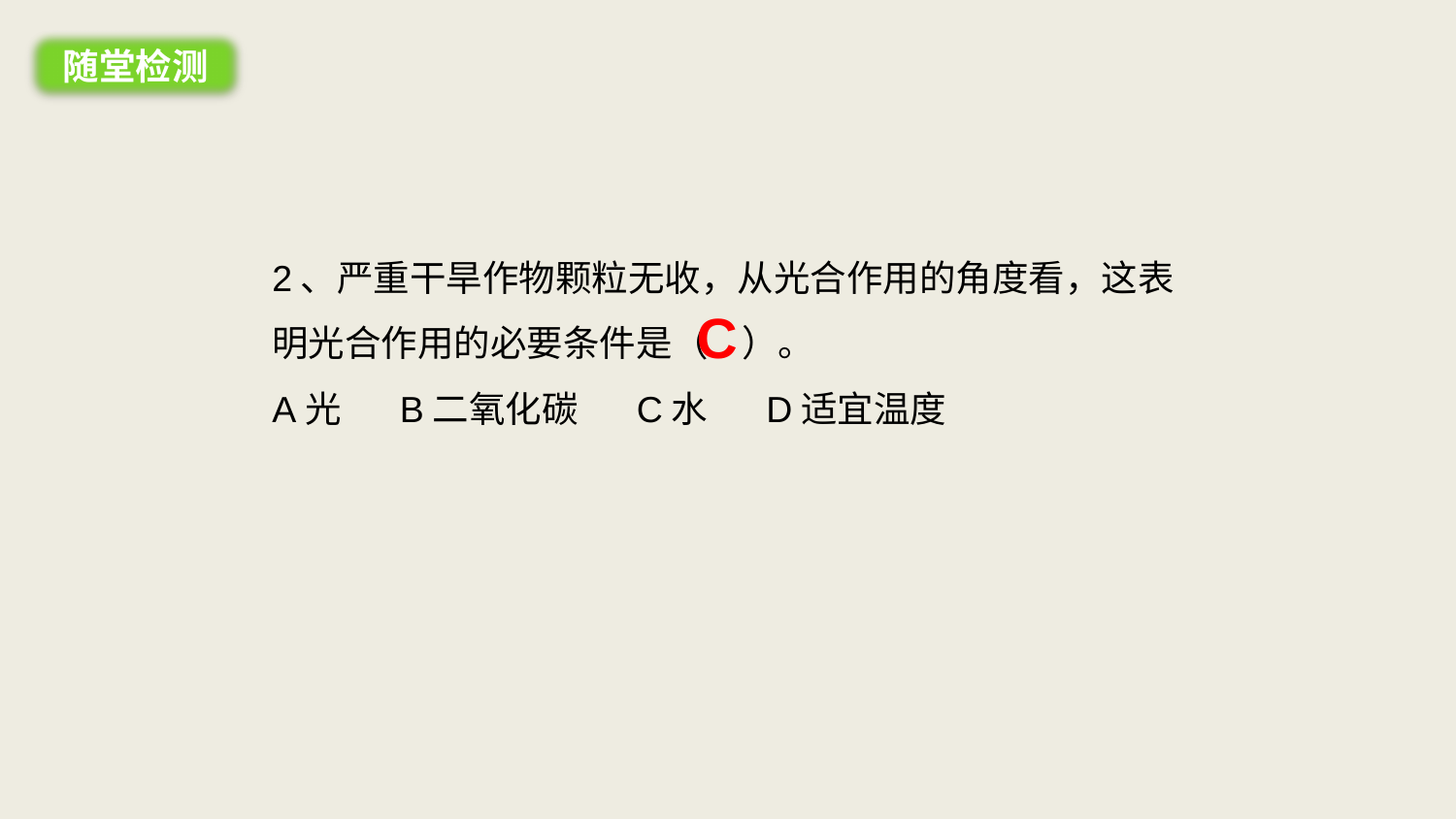

随堂检测
2、严重干旱作物颗粒无收，从光合作用的角度看，这表明光合作用的必要条件是（    ）。
A光      B二氧化碳      C水      D适宜温度

C